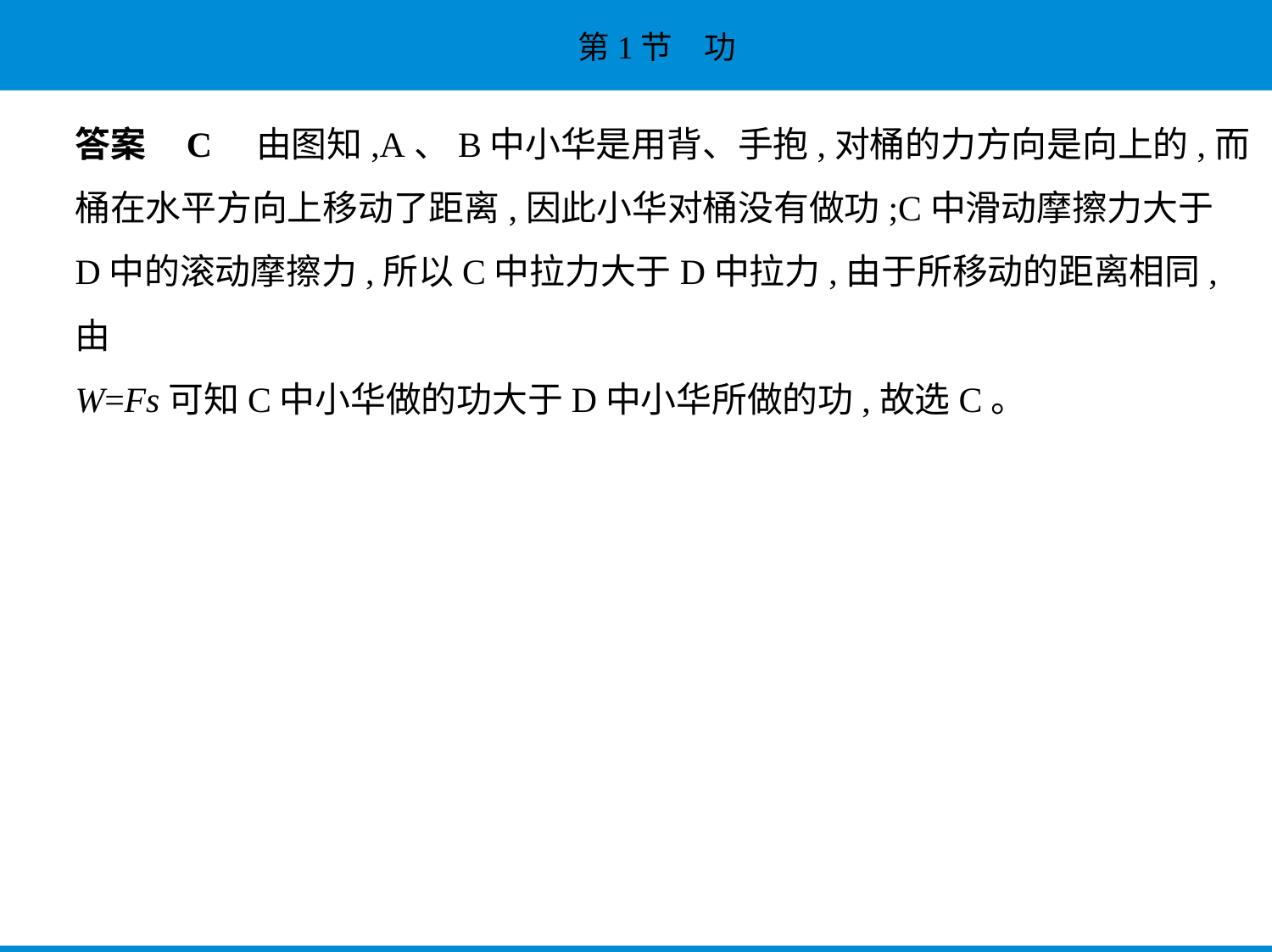

答案    C　由图知,A、B中小华是用背、手抱,对桶的力方向是向上的,而
桶在水平方向上移动了距离,因此小华对桶没有做功;C中滑动摩擦力大于
D中的滚动摩擦力,所以C中拉力大于D中拉力,由于所移动的距离相同,由
W=Fs可知C中小华做的功大于D中小华所做的功,故选C。